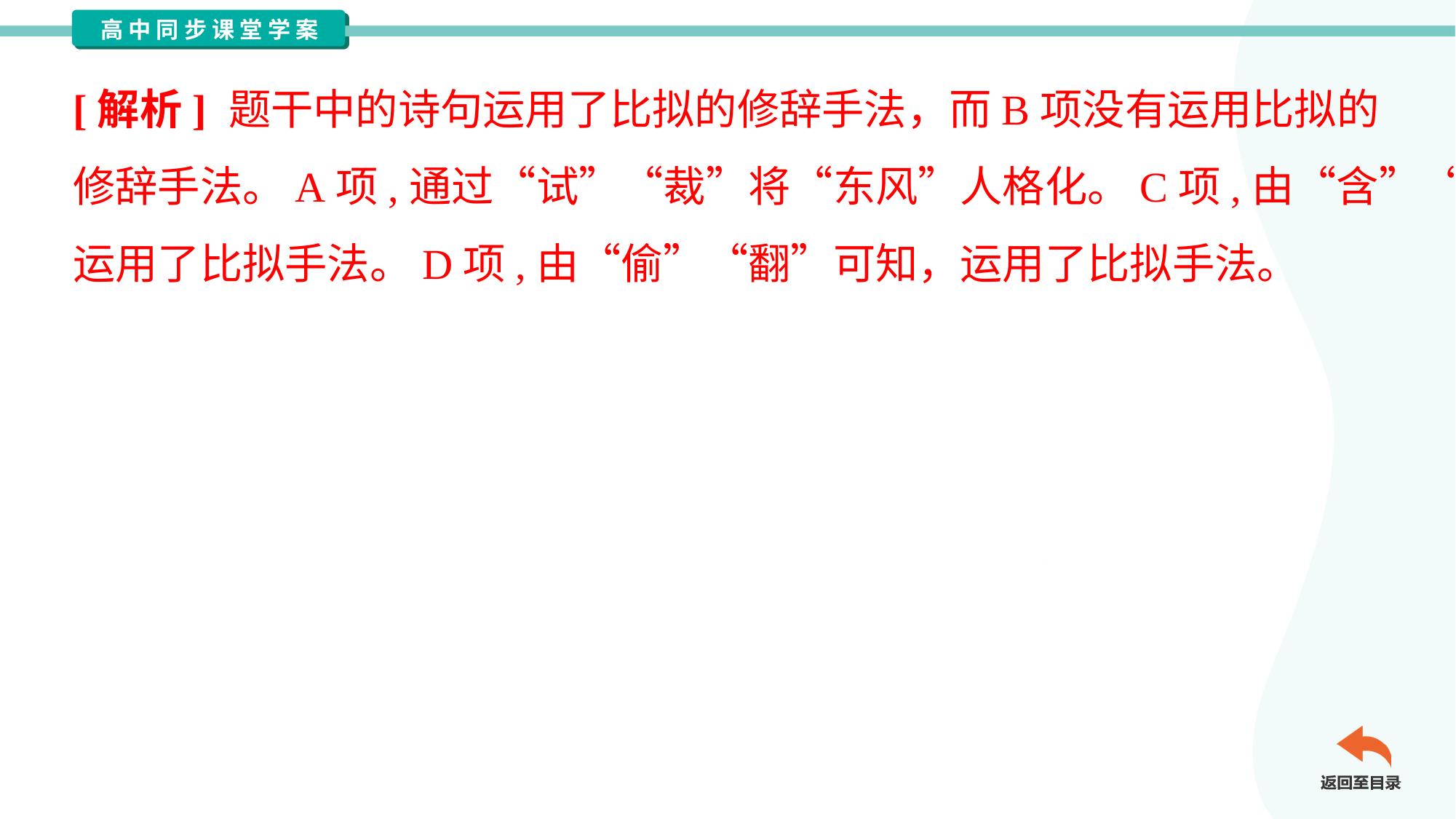

[解析] 题干中的诗句运用了比拟的修辞手法，而B项没有运用比拟的
修辞手法。A项,通过“试”“裁”将“东风”人格化。C项,由“含”“卧”可知，
运用了比拟手法。D项,由“偷”“翻”可知，运用了比拟手法。